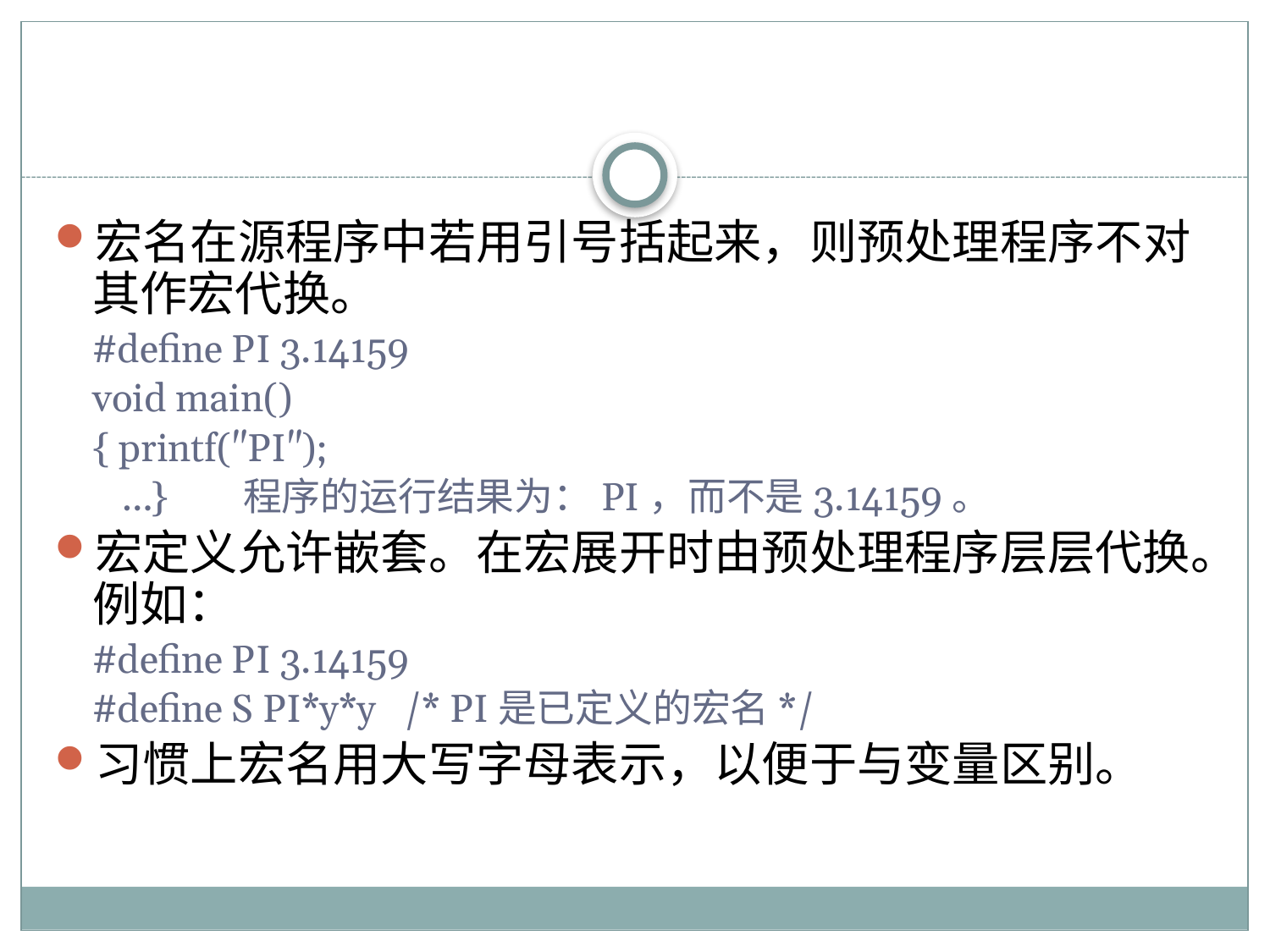

宏名在源程序中若用引号括起来，则预处理程序不对其作宏代换。
#define PI 3.14159
void main()
{ printf("PI");
   …}       程序的运行结果为：PI，而不是3.14159。
宏定义允许嵌套。在宏展开时由预处理程序层层代换。例如：
#define PI 3.14159
#define S PI*y*y   /* PI是已定义的宏名*/
习惯上宏名用大写字母表示，以便于与变量区别。